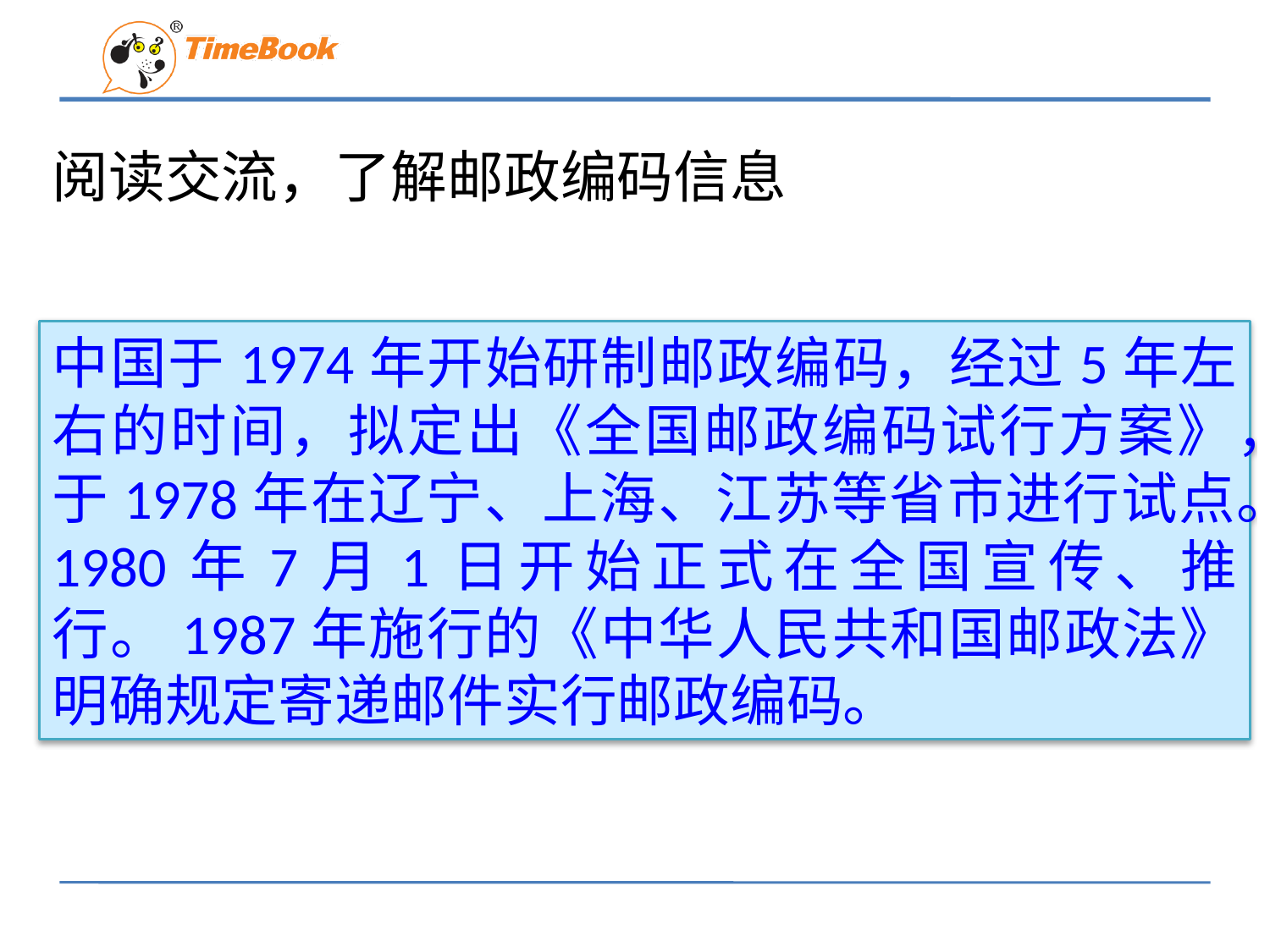

阅读交流，了解邮政编码信息
中国于1974年开始研制邮政编码，经过5年左右的时间，拟定出《全国邮政编码试行方案》，于1978年在辽宁、上海、江苏等省市进行试点。1980年7月1日开始正式在全国宣传、推行。1987年施行的《中华人民共和国邮政法》明确规定寄递邮件实行邮政编码。